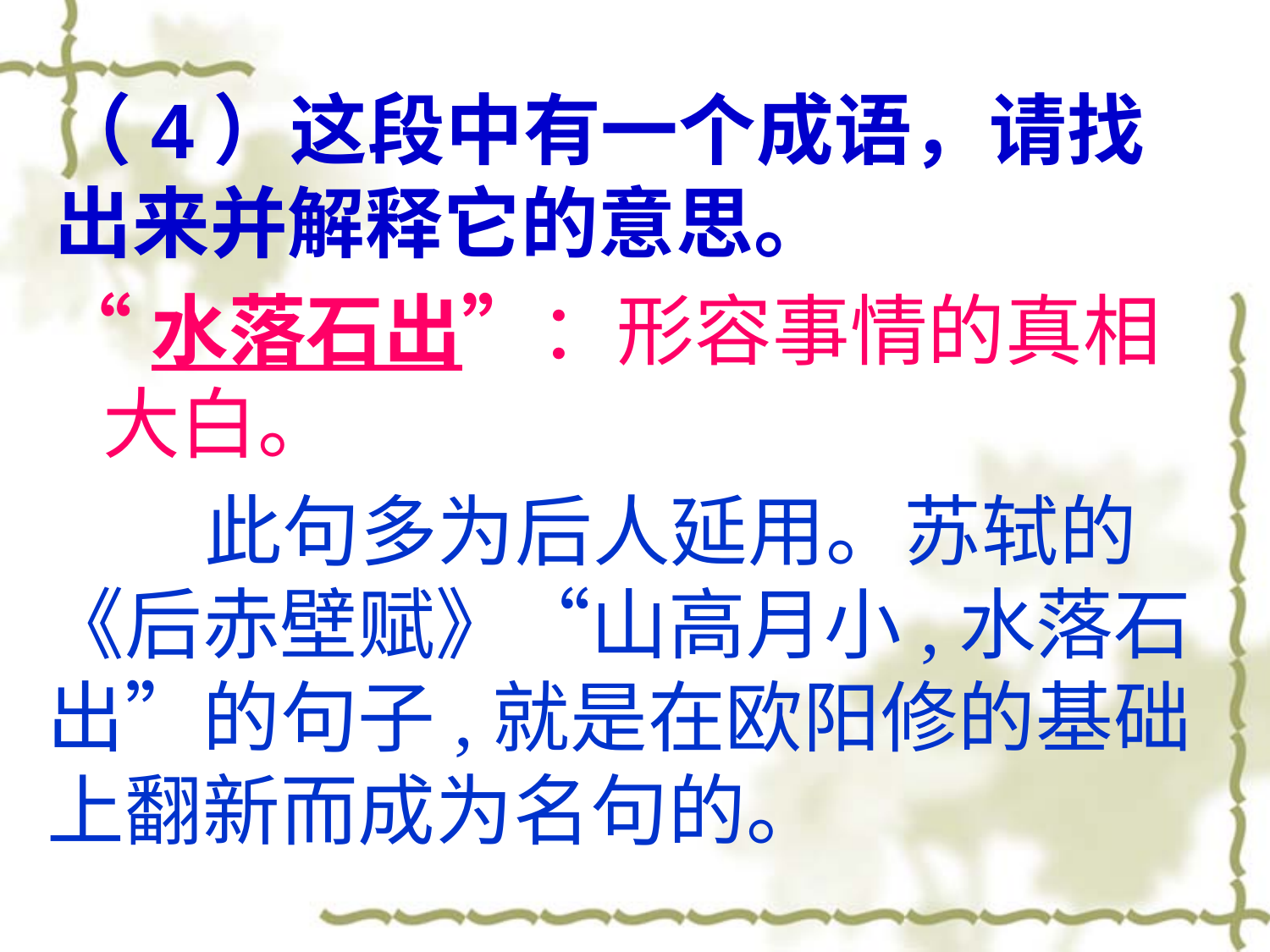

# （4）这段中有一个成语，请找出来并解释它的意思。
“水落石出”：形容事情的真相大白。
        此句多为后人延用。苏轼的
《后赤壁赋》“山高月小,水落石
出”的句子,就是在欧阳修的基础
上翻新而成为名句的。